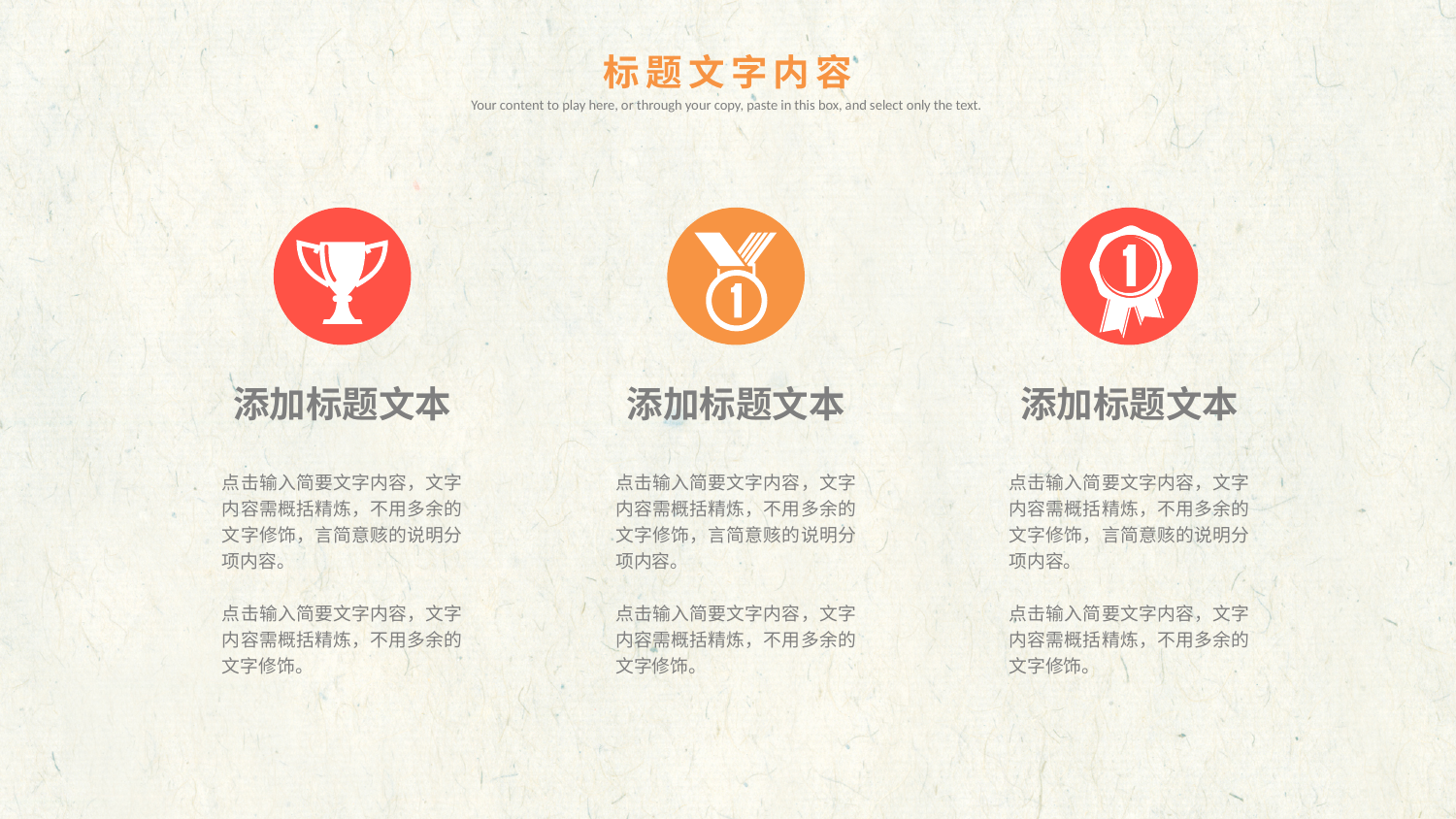

标题文字内容
Your content to play here, or through your copy, paste in this box, and select only the text.

添加标题文本
添加标题文本
添加标题文本
点击输入简要文字内容，文字内容需概括精炼，不用多余的文字修饰，言简意赅的说明分项内容。

点击输入简要文字内容，文字内容需概括精炼，不用多余的文字修饰。

点击输入简要文字内容，文字内容需概括精炼，不用多余的文字修饰，言简意赅的说明分项内容。

点击输入简要文字内容，文字内容需概括精炼，不用多余的文字修饰。

点击输入简要文字内容，文字内容需概括精炼，不用多余的文字修饰，言简意赅的说明分项内容。

点击输入简要文字内容，文字内容需概括精炼，不用多余的文字修饰。